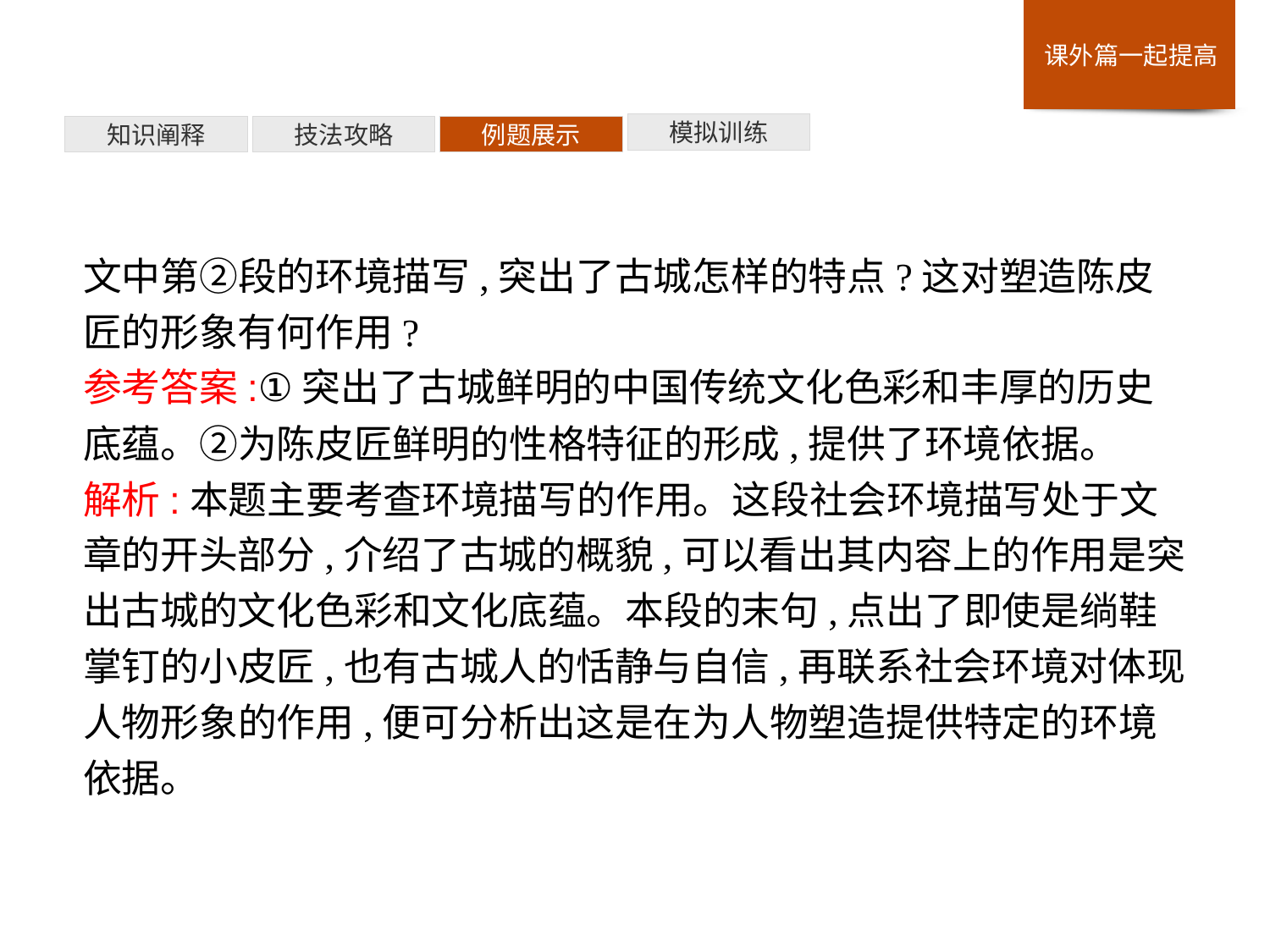

模拟训练
例题展示
技法攻略
知识阐释
文中第②段的环境描写,突出了古城怎样的特点?这对塑造陈皮匠的形象有何作用?
参考答案:①突出了古城鲜明的中国传统文化色彩和丰厚的历史底蕴。②为陈皮匠鲜明的性格特征的形成,提供了环境依据。
解析:本题主要考查环境描写的作用。这段社会环境描写处于文章的开头部分,介绍了古城的概貌,可以看出其内容上的作用是突出古城的文化色彩和文化底蕴。本段的末句,点出了即使是绱鞋掌钉的小皮匠,也有古城人的恬静与自信,再联系社会环境对体现人物形象的作用,便可分析出这是在为人物塑造提供特定的环境依据。